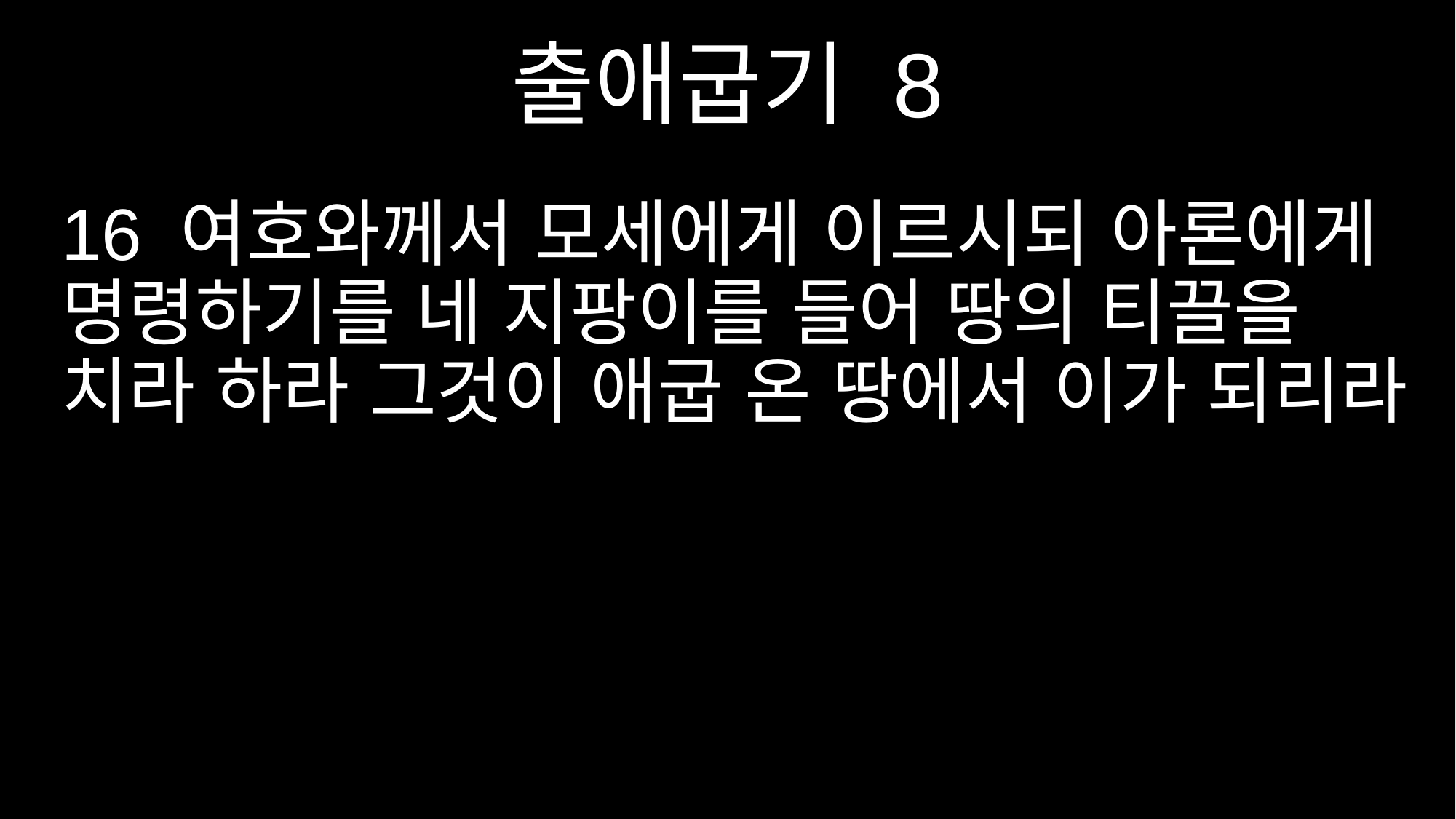

출애굽기 8
16 여호와께서 모세에게 이르시되 아론에게 명령하기를 네 지팡이를 들어 땅의 티끌을 치라 하라 그것이 애굽 온 땅에서 이가 되리라